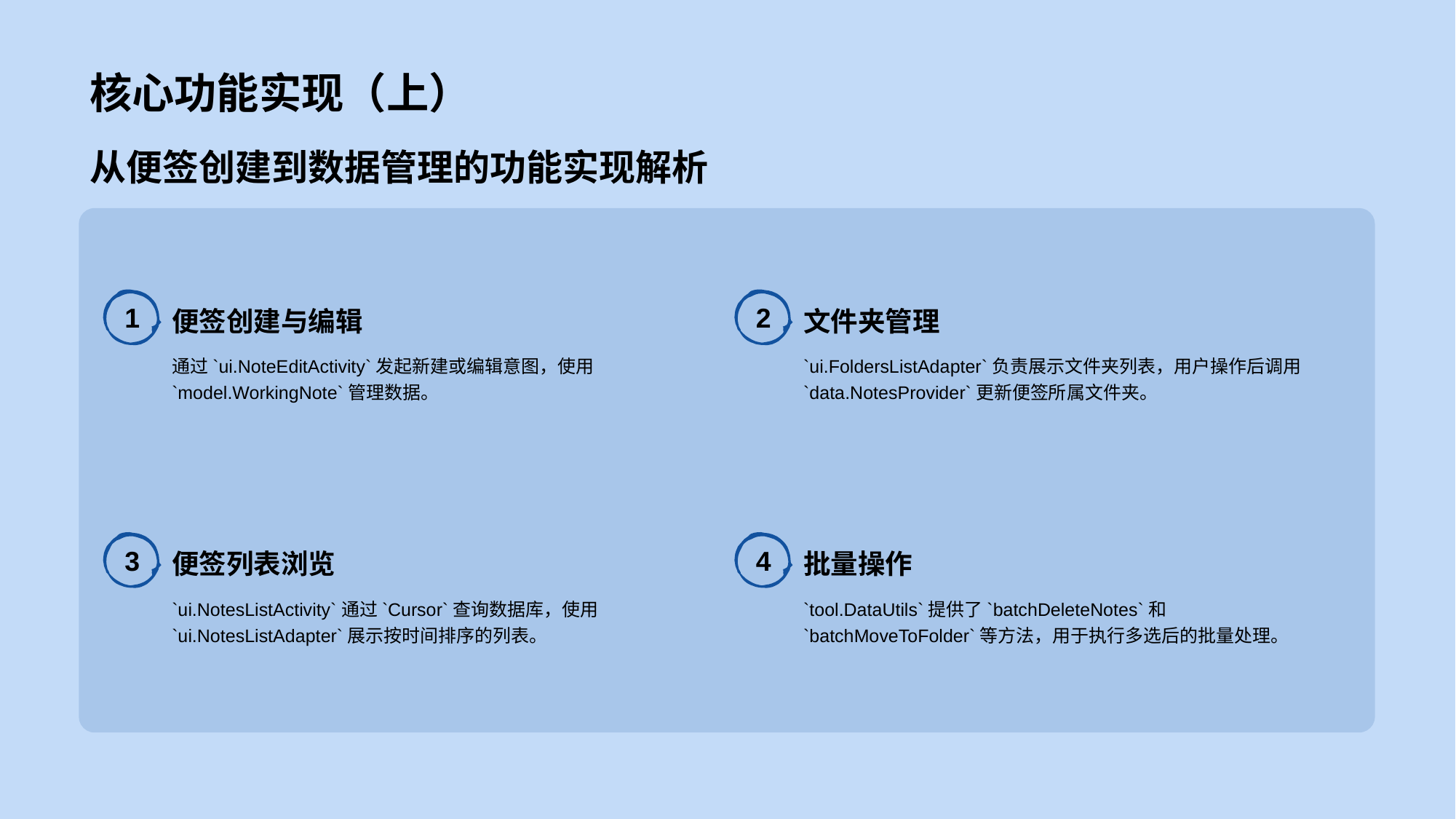

核心功能实现（上）
从便签创建到数据管理的功能实现解析

1
便签创建与编辑
通过`ui.NoteEditActivity`发起新建或编辑意图，使用`model.WorkingNote`管理数据。
2
文件夹管理
`ui.FoldersListAdapter`负责展示文件夹列表，用户操作后调用`data.NotesProvider`更新便签所属文件夹。
3
便签列表浏览
`ui.NotesListActivity`通过`Cursor`查询数据库，使用`ui.NotesListAdapter`展示按时间排序的列表。
4
批量操作
`tool.DataUtils`提供了`batchDeleteNotes`和`batchMoveToFolder`等方法，用于执行多选后的批量处理。